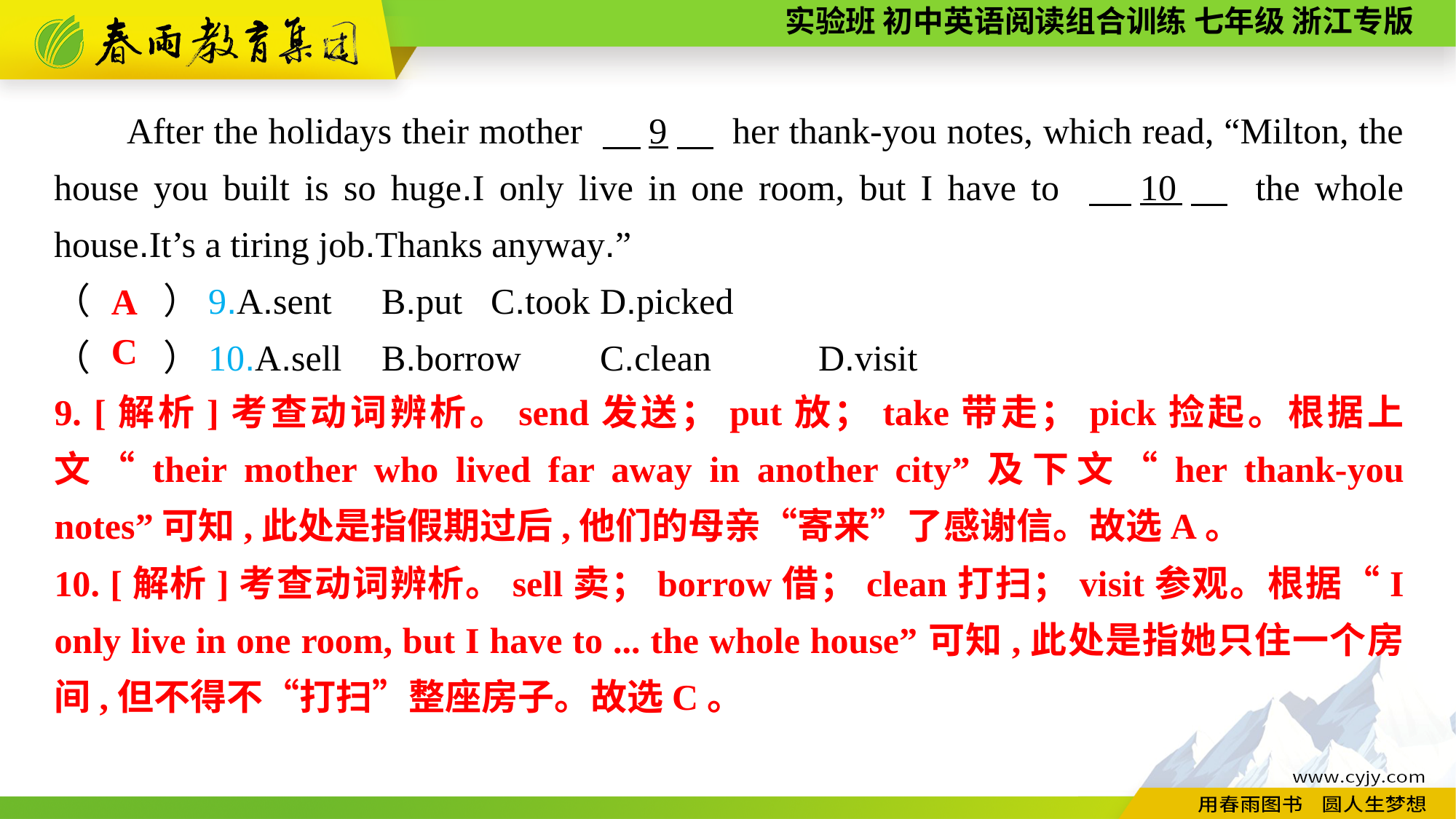

After the holidays their mother 　9　 her thank-you notes, which read, “Milton, the house you built is so huge.I only live in one room, but I have to 　10　 the whole house.It’s a tiring job.Thanks anyway.”
（　　）9.A.sent	B.put	C.took	D.picked
（　　）10.A.sell	B.borrow	C.clean	D.visit
A
C
9. [解析]考查动词辨析。send发送；put放；take带走；pick捡起。根据上文“their mother who lived far away in another city”及下文“her thank-you notes”可知,此处是指假期过后,他们的母亲“寄来”了感谢信。故选A。
10. [解析]考查动词辨析。sell卖；borrow借；clean打扫；visit参观。根据“I only live in one room, but I have to ... the whole house”可知,此处是指她只住一个房间,但不得不“打扫”整座房子。故选C。